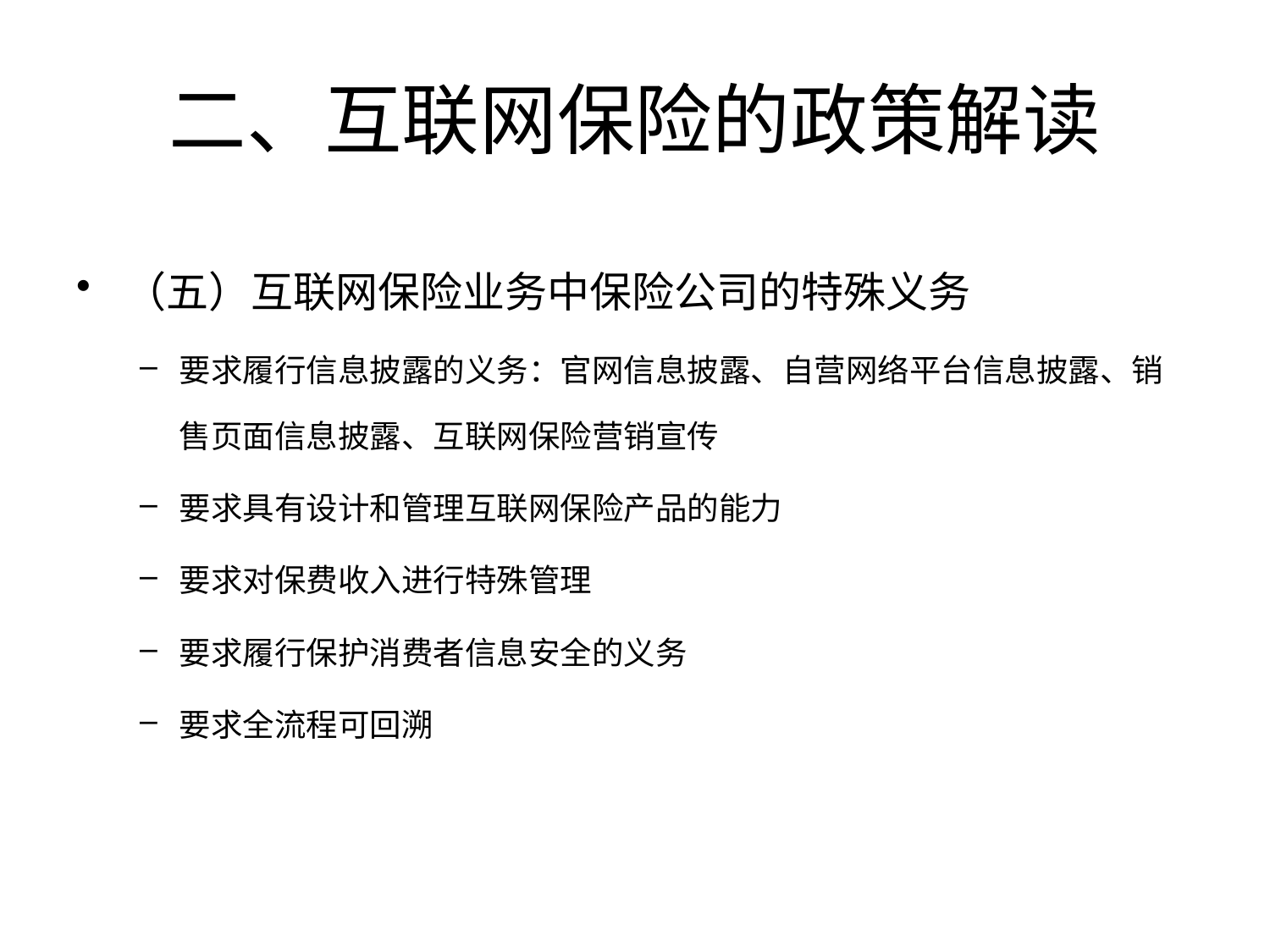

# 二、互联网保险的政策解读
（五）互联网保险业务中保险公司的特殊义务
要求履行信息披露的义务：官网信息披露、自营网络平台信息披露、销售页面信息披露、互联网保险营销宣传
要求具有设计和管理互联网保险产品的能力
要求对保费收入进行特殊管理
要求履行保护消费者信息安全的义务
要求全流程可回溯